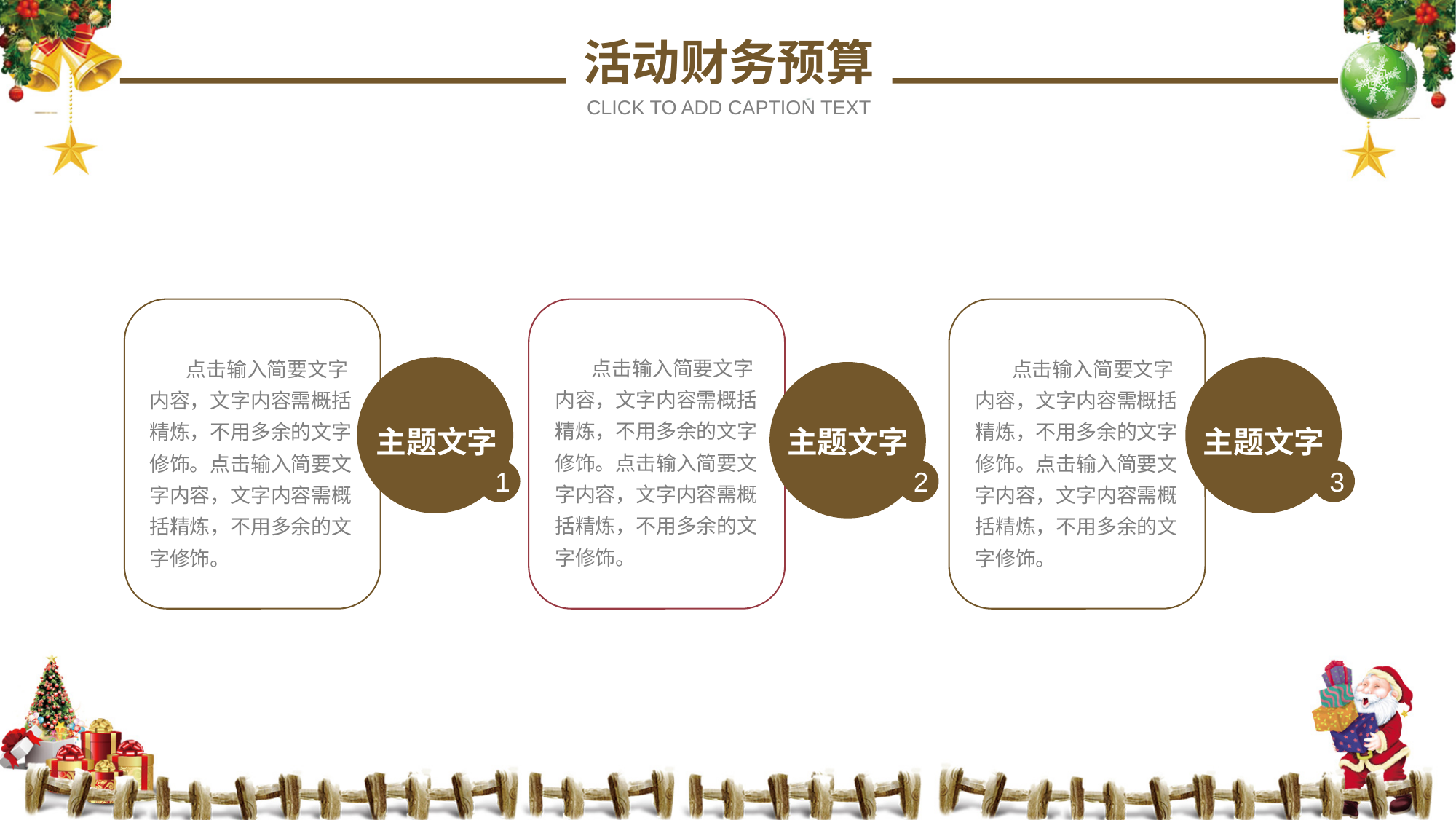

活动财务预算

CLICK TO ADD CAPTION TEXT

       点击输入简要文字内容，文字内容需概括精炼，不用多余的文字修饰。点击输入简要文字内容，文字内容需概括精炼，不用多余的文字修饰。
       点击输入简要文字内容，文字内容需概括精炼，不用多余的文字修饰。点击输入简要文字内容，文字内容需概括精炼，不用多余的文字修饰。
       点击输入简要文字内容，文字内容需概括精炼，不用多余的文字修饰。点击输入简要文字内容，文字内容需概括精炼，不用多余的文字修饰。

主题文字

主题文字

主题文字
1
2
3